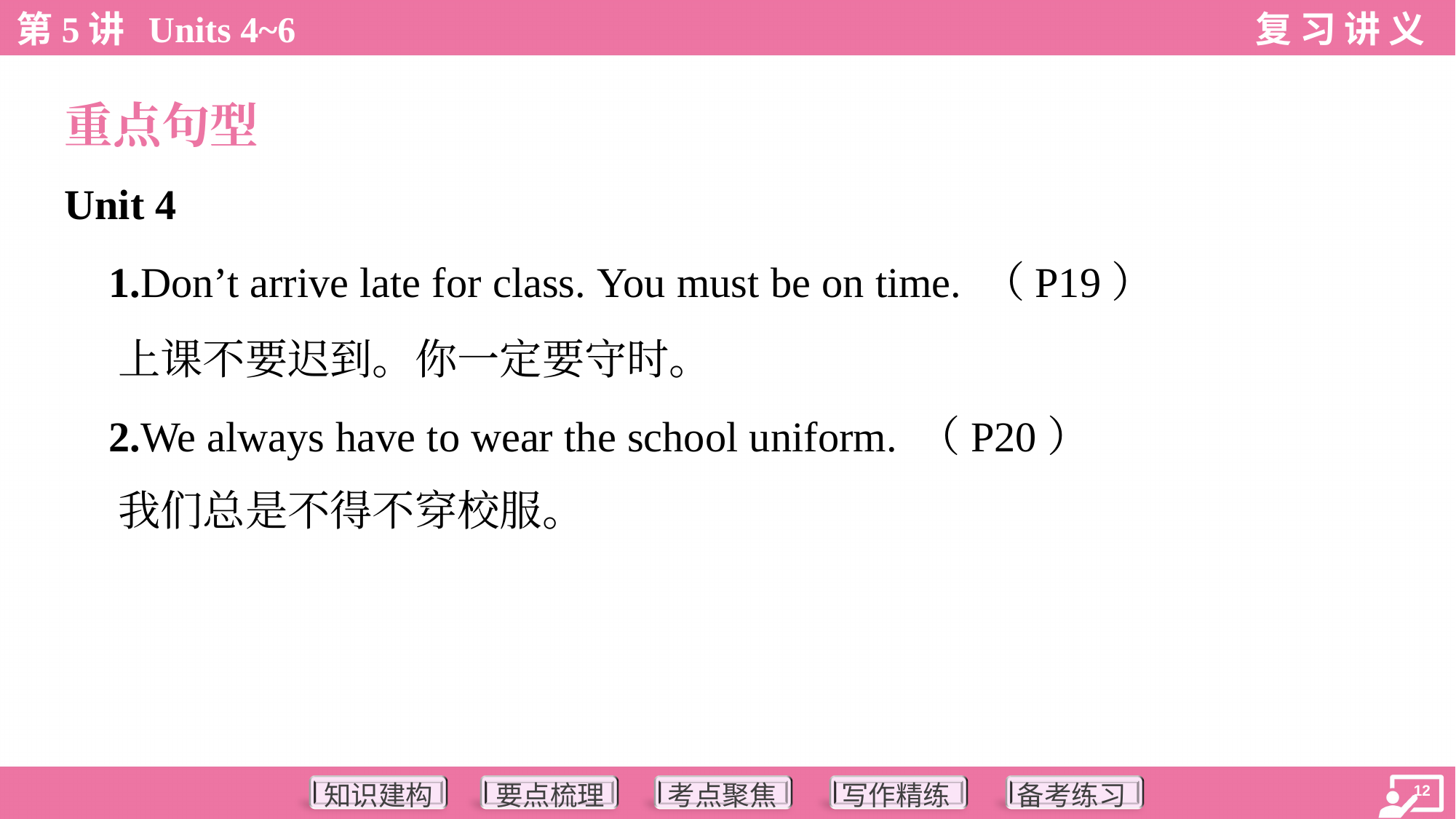

重点句型
Unit 4
    1.Don’t arrive late for class. You must be on time. （P19）
    上课不要迟到。你一定要守时。
    2.We always have to wear the school uniform. （P20）
    我们总是不得不穿校服。